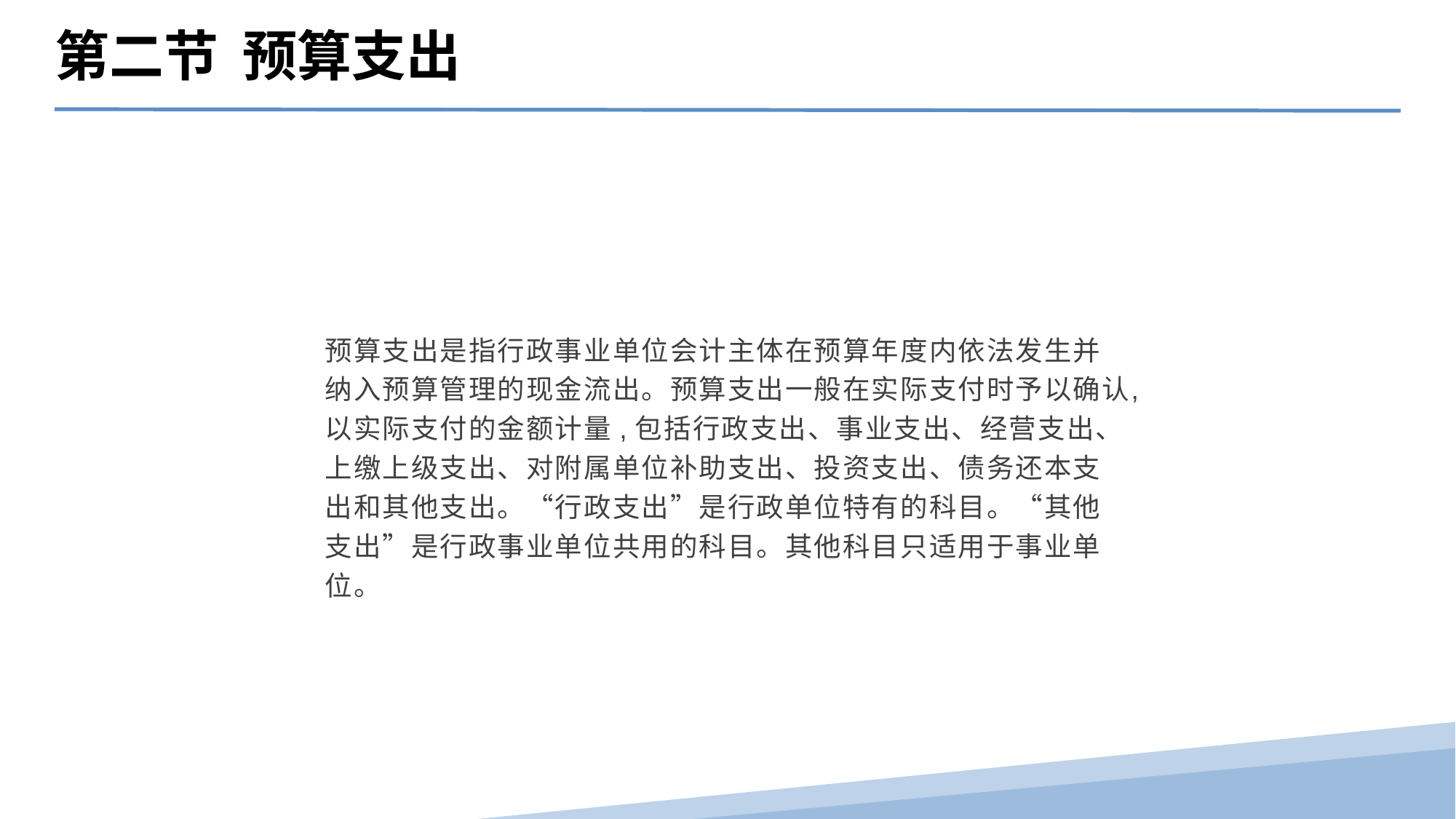

第二节  预算支出
预算支出是指行政事业单位会计主体在预算年度内依法发生并纳入预算管理的现金流出。预算支出一般在实际支付时予以确认,以实际支付的金额计量,包括行政支出、事业支出、经营支出、上缴上级支出、对附属单位补助支出、投资支出、债务还本支出和其他支出。“行政支出”是行政单位特有的科目。“其他支出”是行政事业单位共用的科目。其他科目只适用于事业单位。